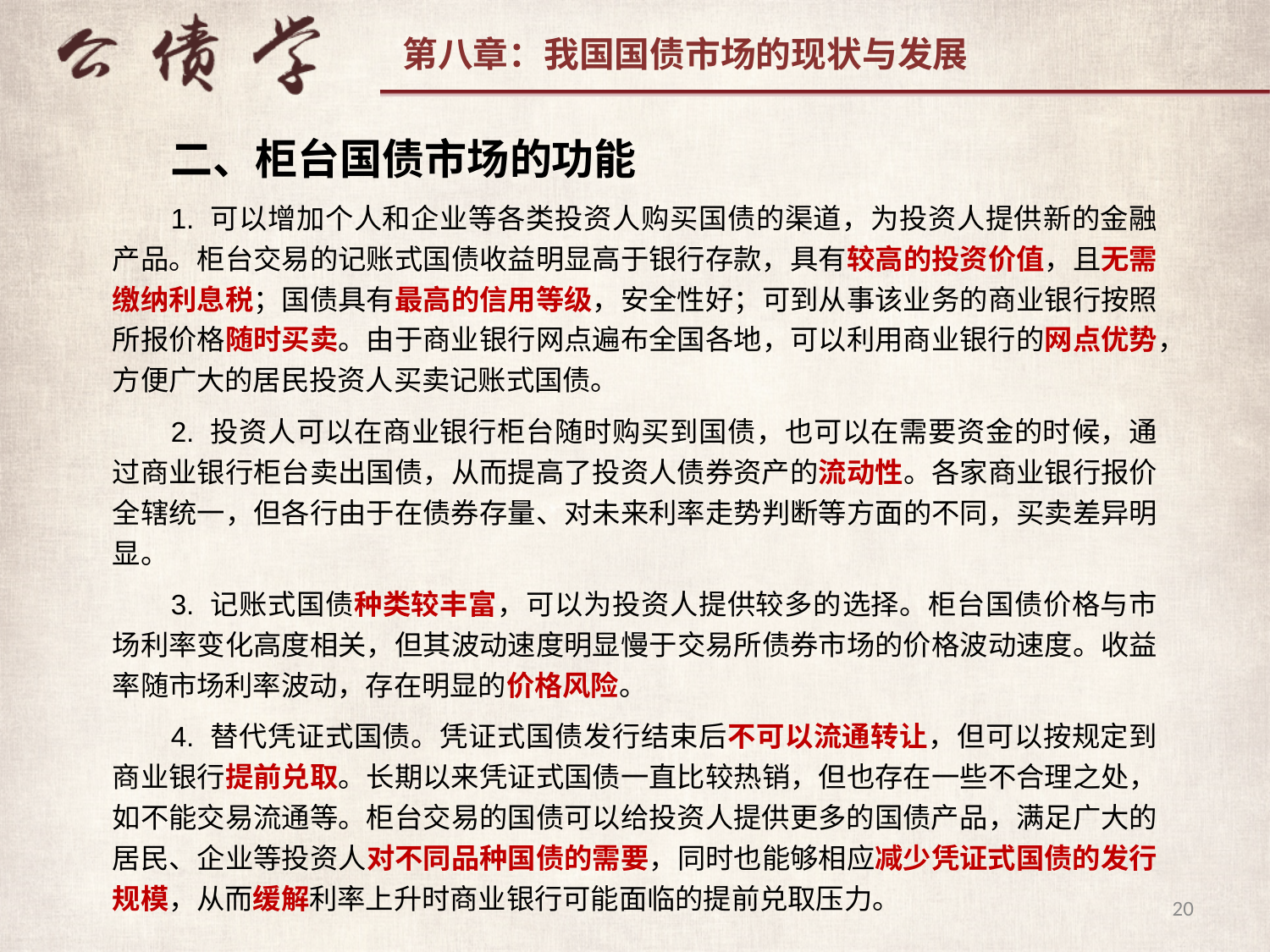

二、柜台国债市场的功能
1. 可以增加个人和企业等各类投资人购买国债的渠道，为投资人提供新的金融产品。柜台交易的记账式国债收益明显高于银行存款，具有较高的投资价值，且无需缴纳利息税；国债具有最高的信用等级，安全性好；可到从事该业务的商业银行按照所报价格随时买卖。由于商业银行网点遍布全国各地，可以利用商业银行的网点优势，方便广大的居民投资人买卖记账式国债。
2. 投资人可以在商业银行柜台随时购买到国债，也可以在需要资金的时候，通过商业银行柜台卖出国债，从而提高了投资人债券资产的流动性。各家商业银行报价全辖统一，但各行由于在债券存量、对未来利率走势判断等方面的不同，买卖差异明显。
3. 记账式国债种类较丰富，可以为投资人提供较多的选择。柜台国债价格与市场利率变化高度相关，但其波动速度明显慢于交易所债券市场的价格波动速度。收益率随市场利率波动，存在明显的价格风险。
4. 替代凭证式国债。凭证式国债发行结束后不可以流通转让，但可以按规定到商业银行提前兑取。长期以来凭证式国债一直比较热销，但也存在一些不合理之处，如不能交易流通等。柜台交易的国债可以给投资人提供更多的国债产品，满足广大的居民、企业等投资人对不同品种国债的需要，同时也能够相应减少凭证式国债的发行规模，从而缓解利率上升时商业银行可能面临的提前兑取压力。
20